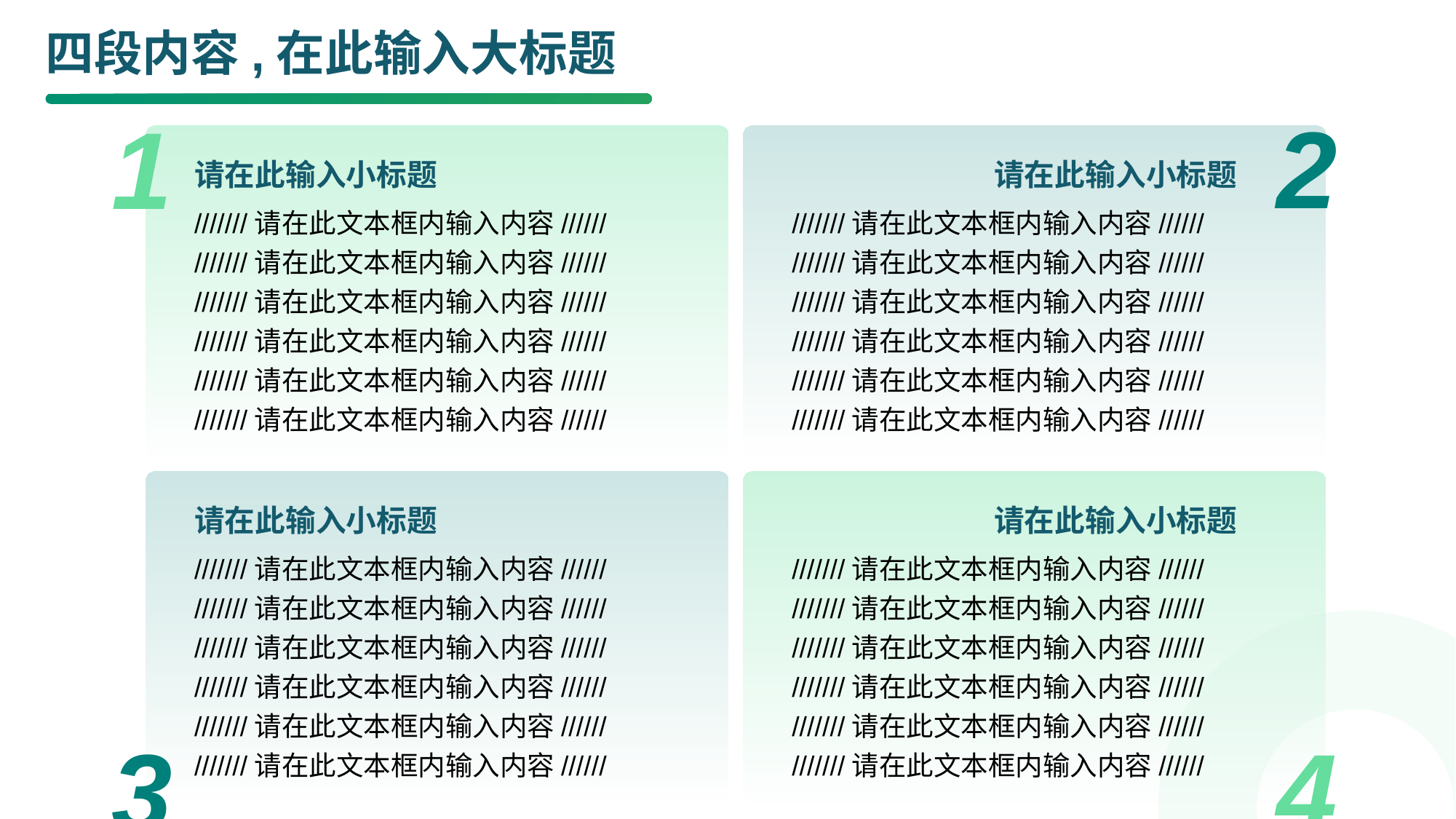

# 四段内容,在此输入大标题
2
1

请在此输入小标题
///////请在此文本框内输入内容//////
///////请在此文本框内输入内容//////
///////请在此文本框内输入内容//////
///////请在此文本框内输入内容//////
///////请在此文本框内输入内容//////
///////请在此文本框内输入内容//////
请在此输入小标题
///////请在此文本框内输入内容//////
///////请在此文本框内输入内容//////
///////请在此文本框内输入内容//////
///////请在此文本框内输入内容//////
///////请在此文本框内输入内容//////
///////请在此文本框内输入内容//////

请在此输入小标题
///////请在此文本框内输入内容//////
///////请在此文本框内输入内容//////
///////请在此文本框内输入内容//////
///////请在此文本框内输入内容//////
///////请在此文本框内输入内容//////
///////请在此文本框内输入内容//////
请在此输入小标题
///////请在此文本框内输入内容//////
///////请在此文本框内输入内容//////
///////请在此文本框内输入内容//////
///////请在此文本框内输入内容//////
///////请在此文本框内输入内容//////
///////请在此文本框内输入内容//////

3
4